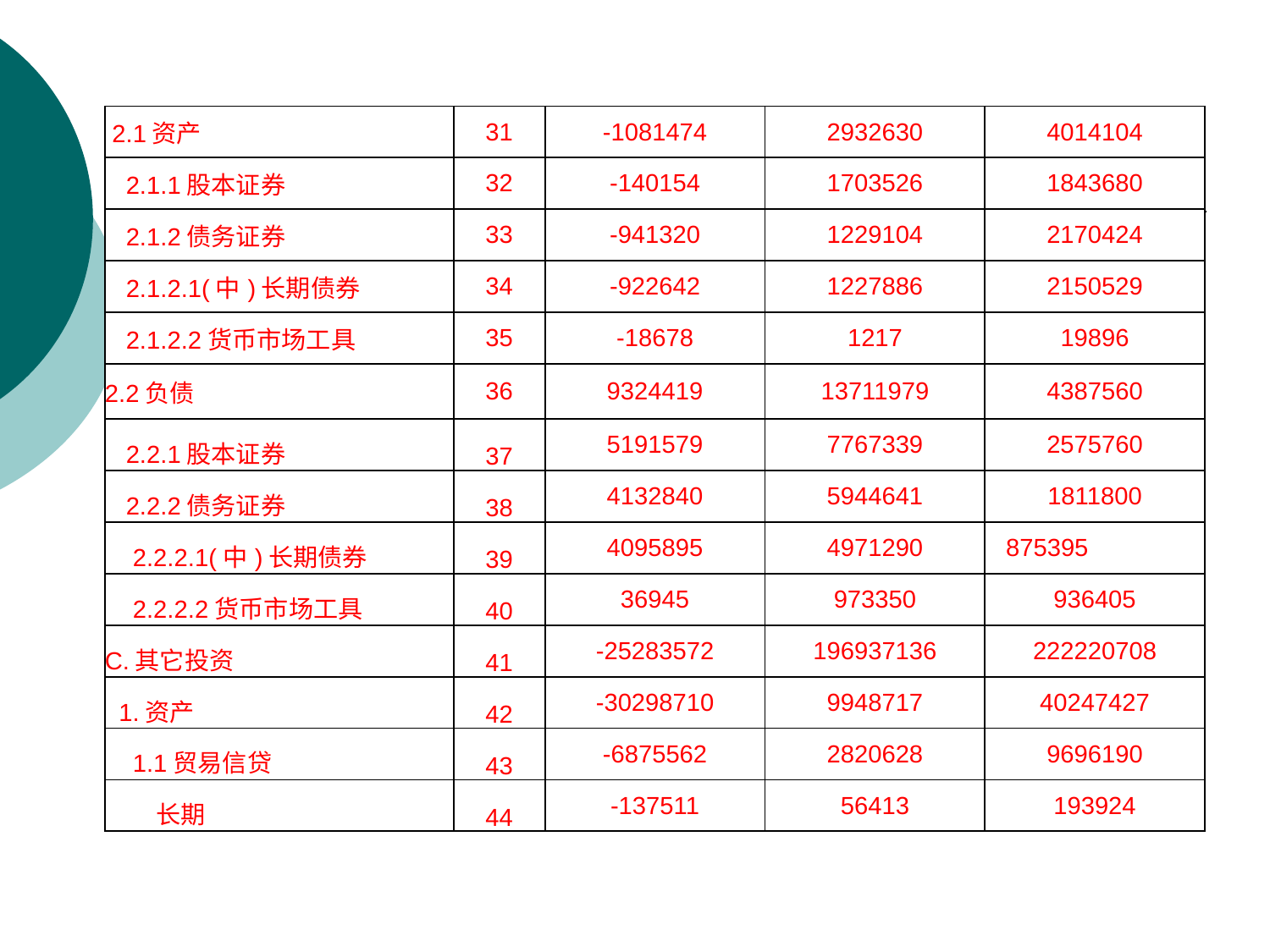

| 2.1资产 | 31 | -1081474 | 2932630 | 4014104 |
| --- | --- | --- | --- | --- |
| 2.1.1股本证券 | 32 | -140154 | 1703526 | 1843680 |
| 2.1.2债务证券 | 33 | -941320 | 1229104 | 2170424 |
| 2.1.2.1(中)长期债券 | 34 | -922642 | 1227886 | 2150529 |
| 2.1.2.2货币市场工具 | 35 | -18678 | 1217 | 19896 |
| 2.2负债 | 36 | 9324419 | 13711979 | 4387560 |
| 2.2.1股本证券 | 37 | 5191579 | 7767339 | 2575760 |
| 2.2.2债务证券 | 38 | 4132840 | 5944641 | 1811800 |
| 2.2.2.1(中)长期债券 | 39 | 4095895 | 4971290 | 875395 |
| 2.2.2.2货币市场工具 | 40 | 36945 | 973350 | 936405 |
| C.其它投资 | 41 | -25283572 | 196937136 | 222220708 |
| 1.资产 | 42 | -30298710 | 9948717 | 40247427 |
| 1.1贸易信贷 | 43 | -6875562 | 2820628 | 9696190 |
| 长期 | 44 | -137511 | 56413 | 193924 |